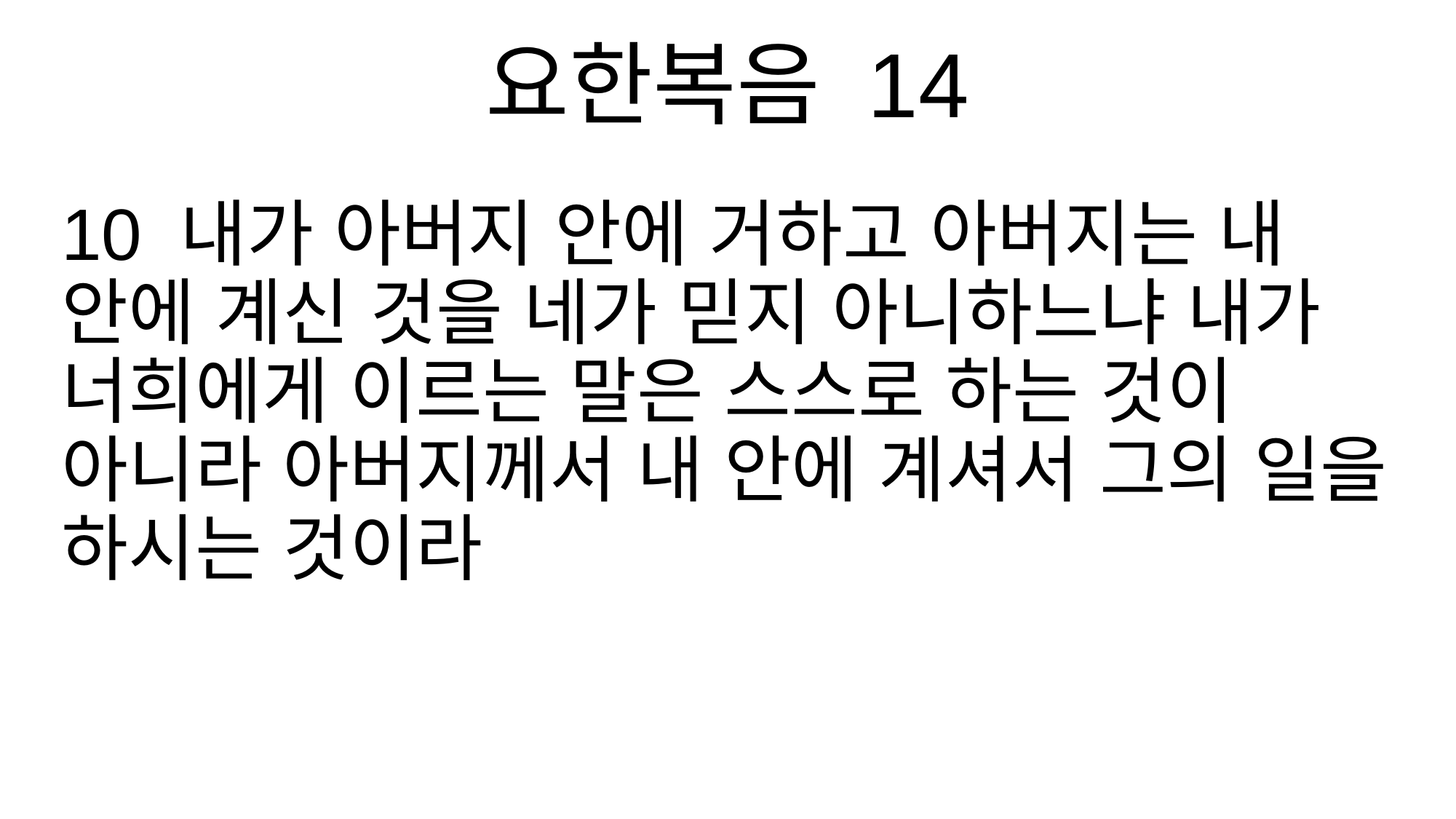

요한복음 14
10 내가 아버지 안에 거하고 아버지는 내 안에 계신 것을 네가 믿지 아니하느냐 내가 너희에게 이르는 말은 스스로 하는 것이 아니라 아버지께서 내 안에 계셔서 그의 일을 하시는 것이라